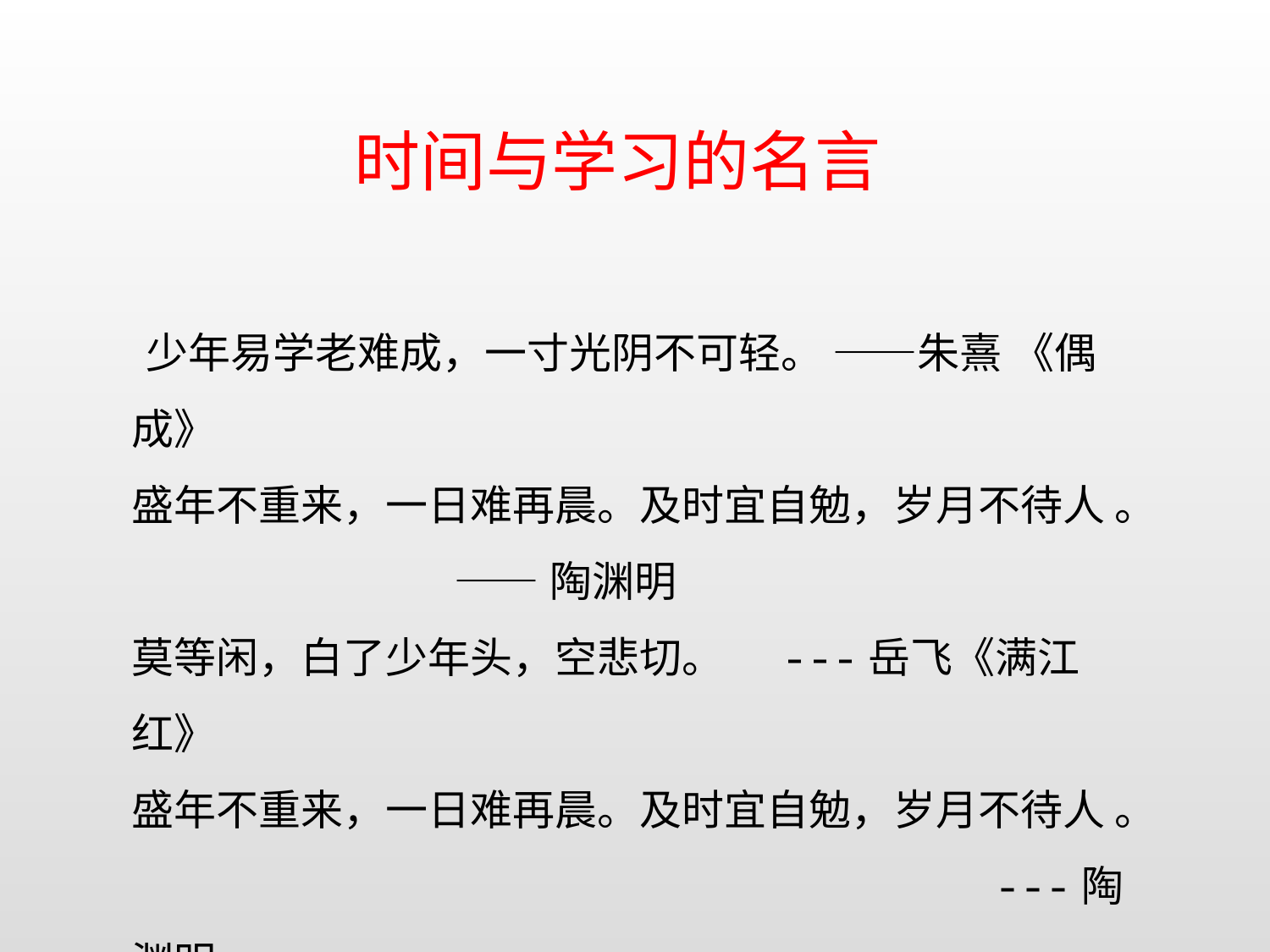

时间与学习的名言
 少年易学老难成，一寸光阴不可轻。 ——朱熹 《偶成》
盛年不重来，一日难再晨。及时宜自勉，岁月不待人 。
                                  ——陶渊明
莫等闲，白了少年头，空悲切。     ---岳飞《满江红》
盛年不重来，一日难再晨。及时宜自勉，岁月不待人 。
                                  ---陶渊明